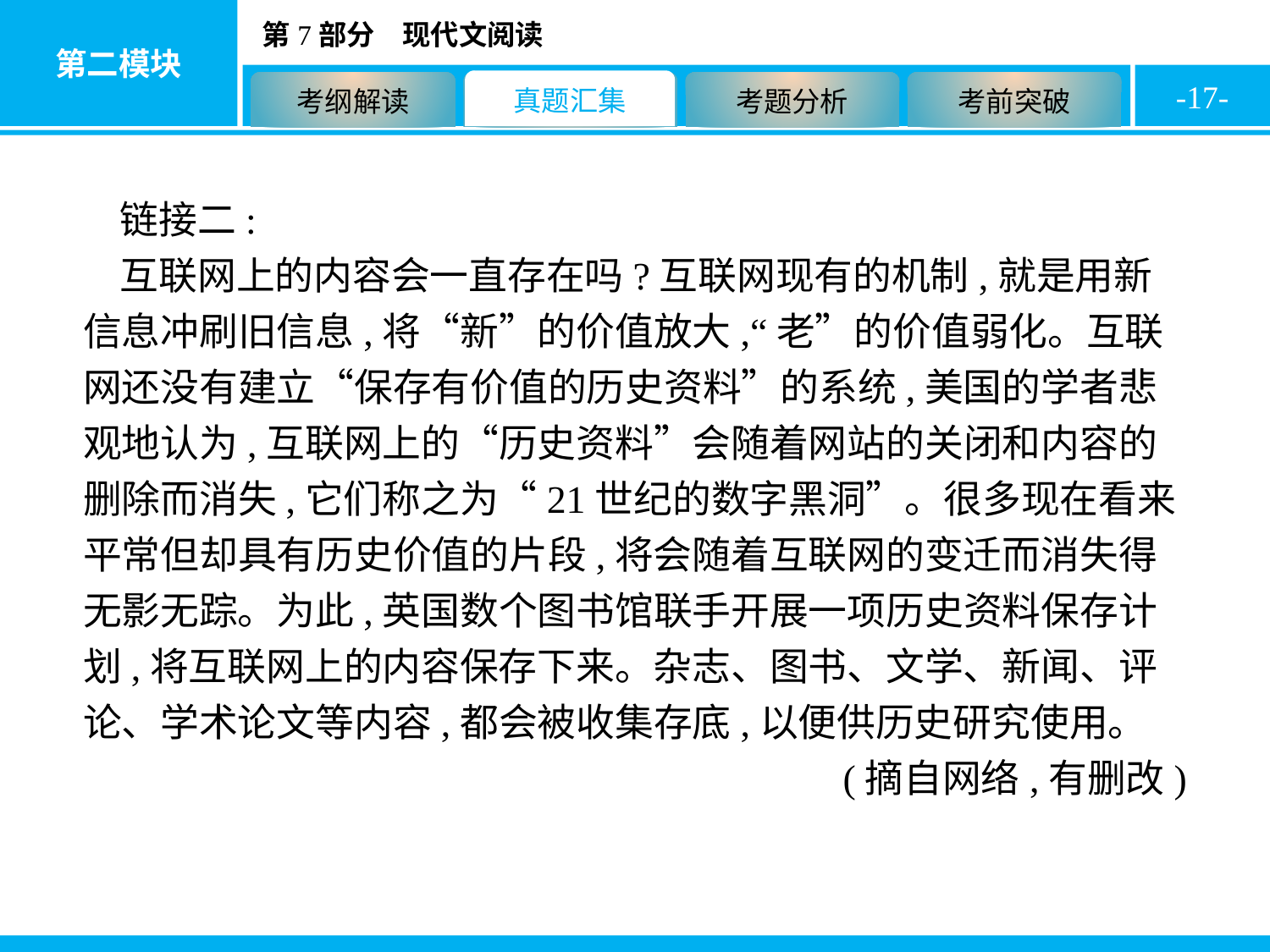

-17-
链接二:
互联网上的内容会一直存在吗?互联网现有的机制,就是用新信息冲刷旧信息,将“新”的价值放大,“老”的价值弱化。互联网还没有建立“保存有价值的历史资料”的系统,美国的学者悲观地认为,互联网上的“历史资料”会随着网站的关闭和内容的删除而消失,它们称之为“21世纪的数字黑洞”。很多现在看来平常但却具有历史价值的片段,将会随着互联网的变迁而消失得无影无踪。为此,英国数个图书馆联手开展一项历史资料保存计划,将互联网上的内容保存下来。杂志、图书、文学、新闻、评论、学术论文等内容,都会被收集存底,以便供历史研究使用。
(摘自网络,有删改)